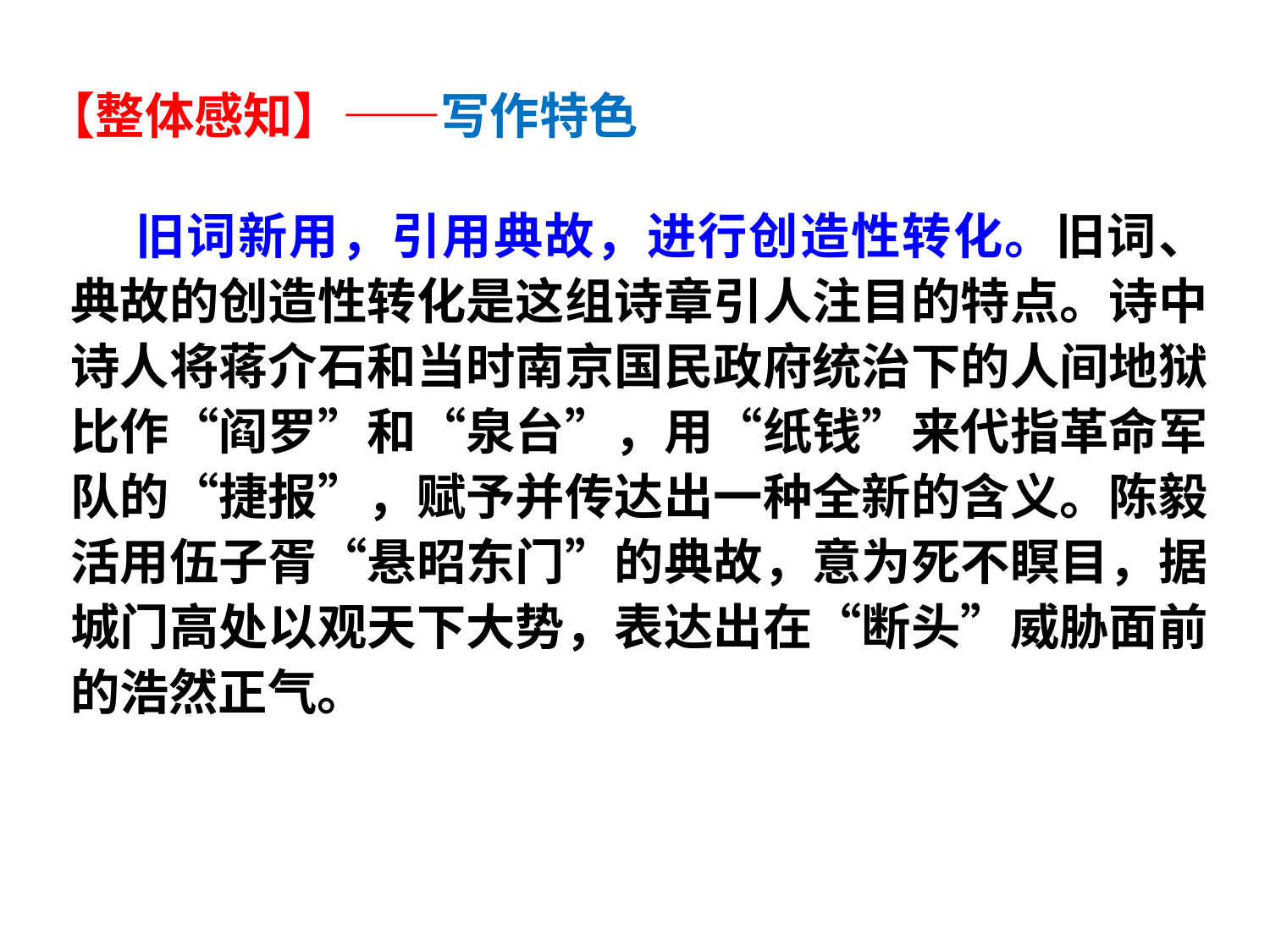

【整体感知】——写作特色
    旧词新用，引用典故，进行创造性转化。旧词、典故的创造性转化是这组诗章引人注目的特点。诗中诗人将蒋介石和当时南京国民政府统治下的人间地狱比作“阎罗”和“泉台”，用“纸钱”来代指革命军队的“捷报”，赋予并传达出一种全新的含义。陈毅活用伍子胥“悬昭东门”的典故，意为死不瞑目，据城门高处以观天下大势，表达出在“断头”威胁面前的浩然正气。